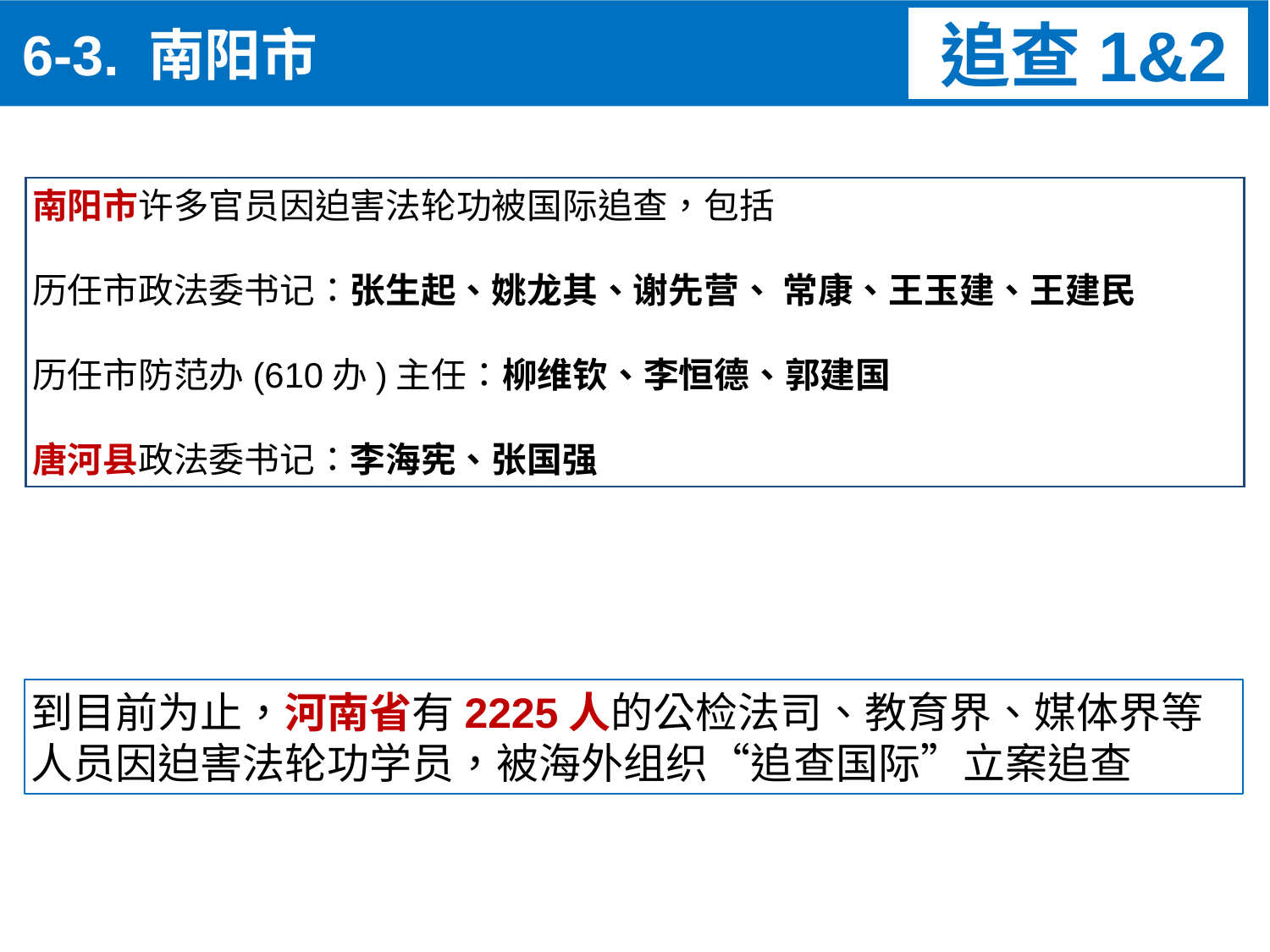

6-3. 南阳市
追查1&2

南阳市许多官员因迫害法轮功被国际追查，包括

历任市政法委书记：张生起、姚龙其、谢先营、 常康、王玉建、王建民

历任市防范办(610办)主任：柳维钦、李恒德、郭建国

唐河县政法委书记：李海宪、张国强
到目前为止，河南省有2225人的公检法司、教育界、媒体界等人员因迫害法轮功学员，被海外组织“追查国际”立案追查